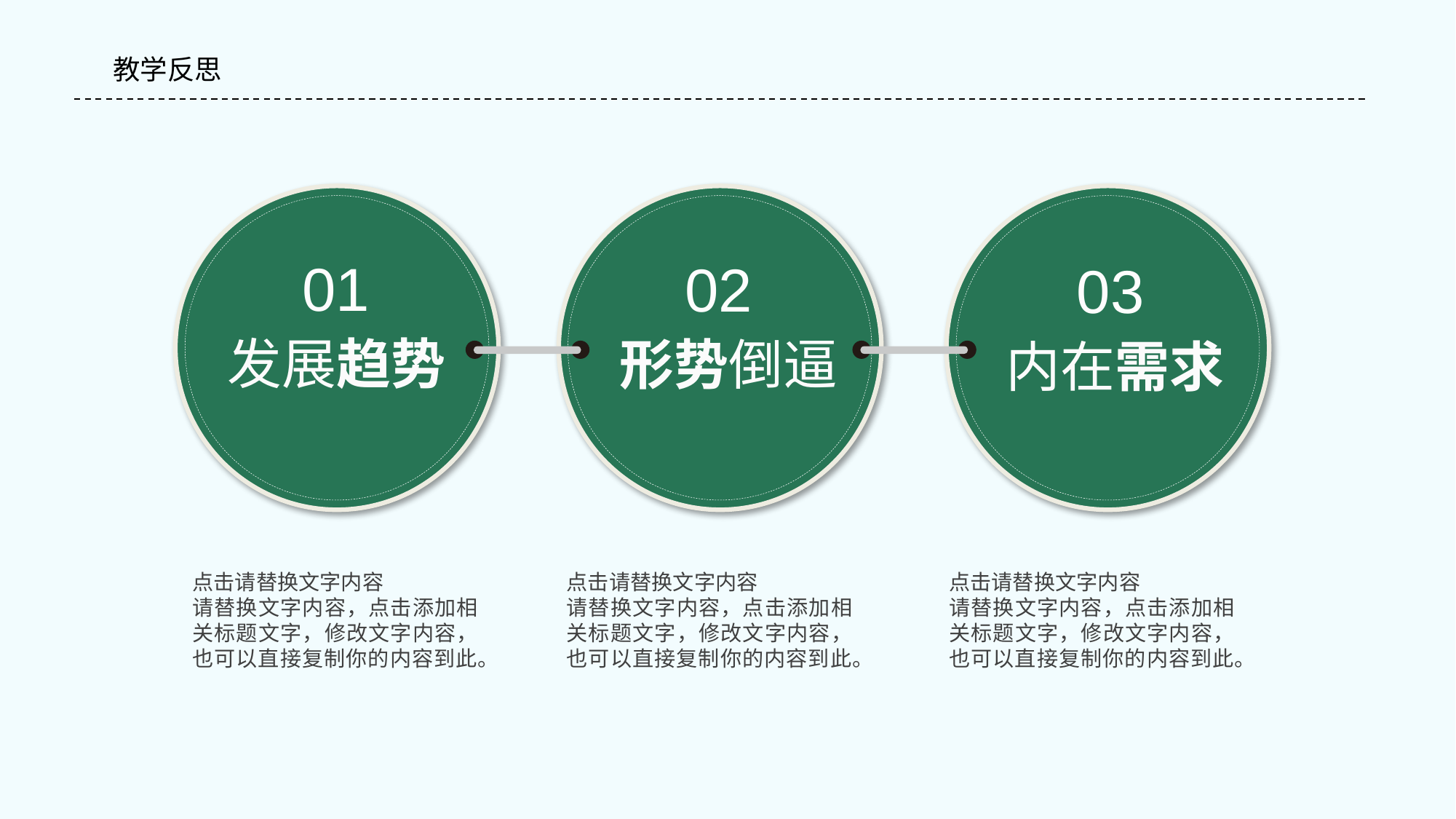

#
教学反思

02
形势倒逼

03
内在需求

01
发展趋势

点击请替换文字内容
请替换文字内容，点击添加相关标题文字，修改文字内容，也可以直接复制你的内容到此。
点击请替换文字内容
请替换文字内容，点击添加相关标题文字，修改文字内容，也可以直接复制你的内容到此。
点击请替换文字内容
请替换文字内容，点击添加相关标题文字，修改文字内容，也可以直接复制你的内容到此。